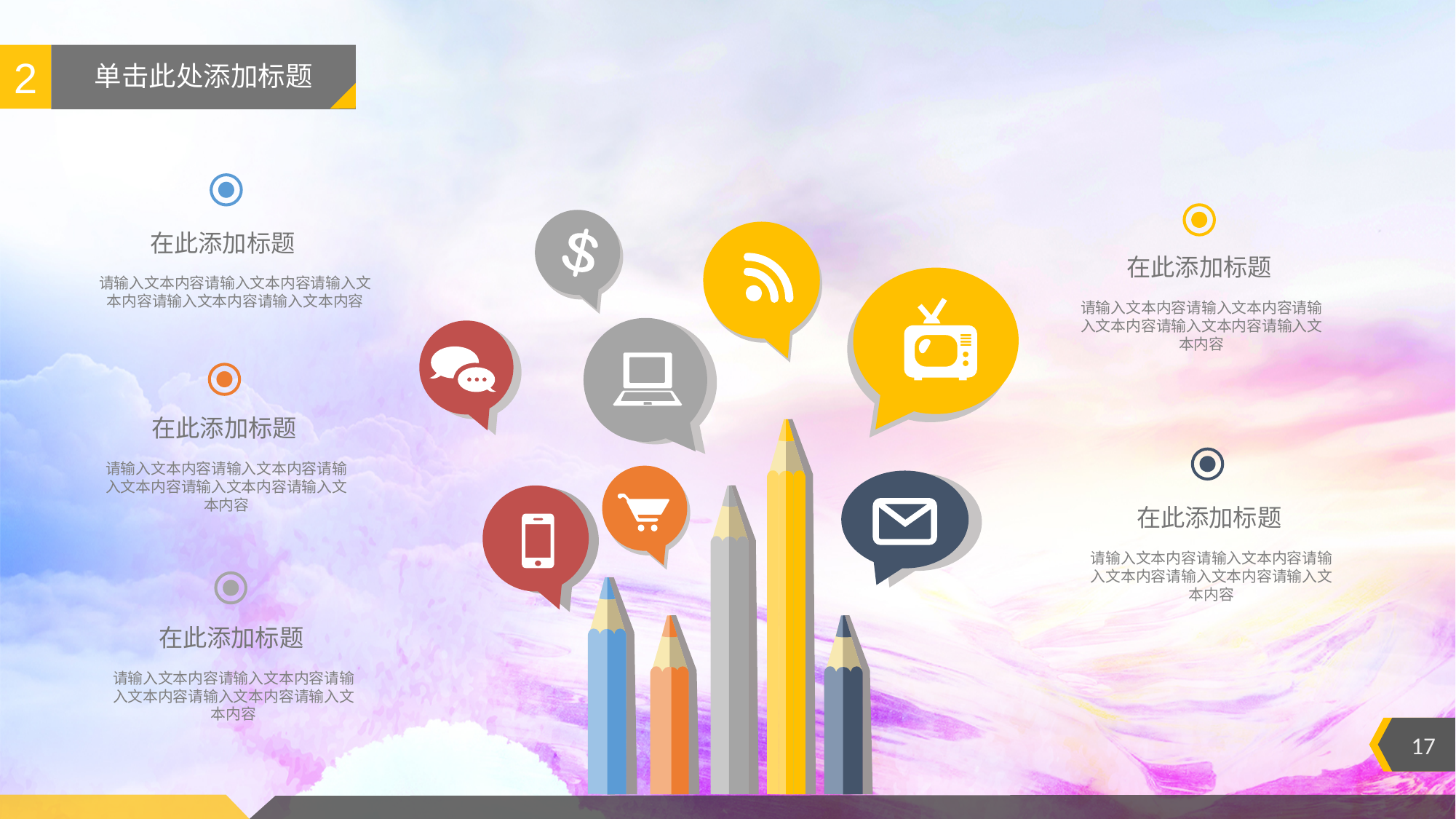

2
# 单击此处添加标题

在此添加标题
请输入文本内容请输入文本内容请输入文本内容请输入文本内容请输入文本内容

在此添加标题
请输入文本内容请输入文本内容请输入文本内容请输入文本内容请输入文本内容

在此添加标题
请输入文本内容请输入文本内容请输入文本内容请输入文本内容请输入文本内容

在此添加标题
请输入文本内容请输入文本内容请输入文本内容请输入文本内容请输入文本内容

在此添加标题
请输入文本内容请输入文本内容请输入文本内容请输入文本内容请输入文本内容

17